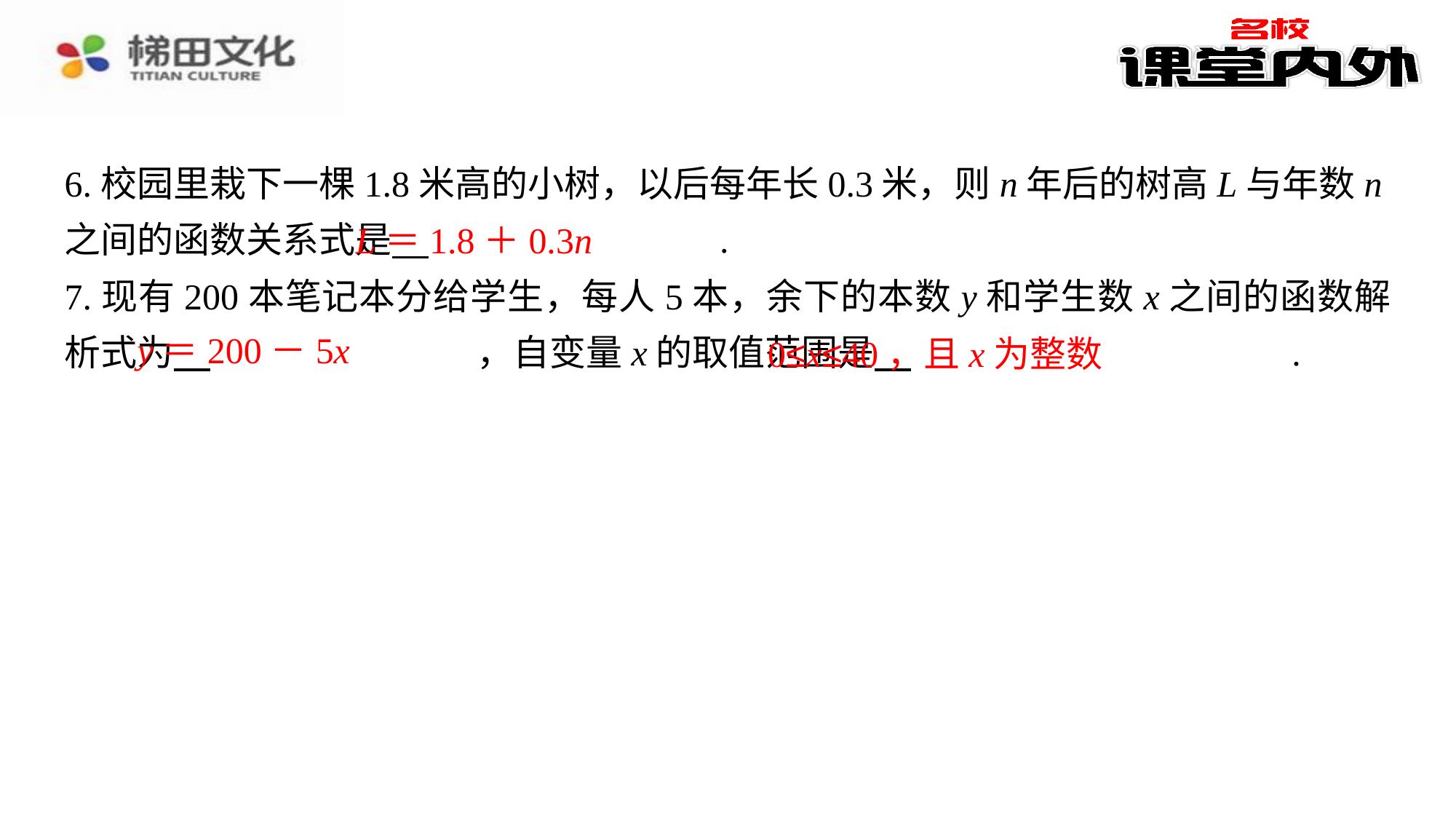

6.校园里栽下一棵1.8米高的小树，以后每年长0.3米，则n年后的树高L与年数n之间的函数关系式是 　L＝1.8＋0.3n　⁠.
7.现有200本笔记本分给学生，每人5本，余下的本数y和学生数x之间的函数解析式为 　y＝200－5x　⁠，自变量x的取值范围是 　0≤x≤40，且x为整数　⁠.
L＝1.8＋0.3n
y＝200－5x
0≤x≤40，且x为整数